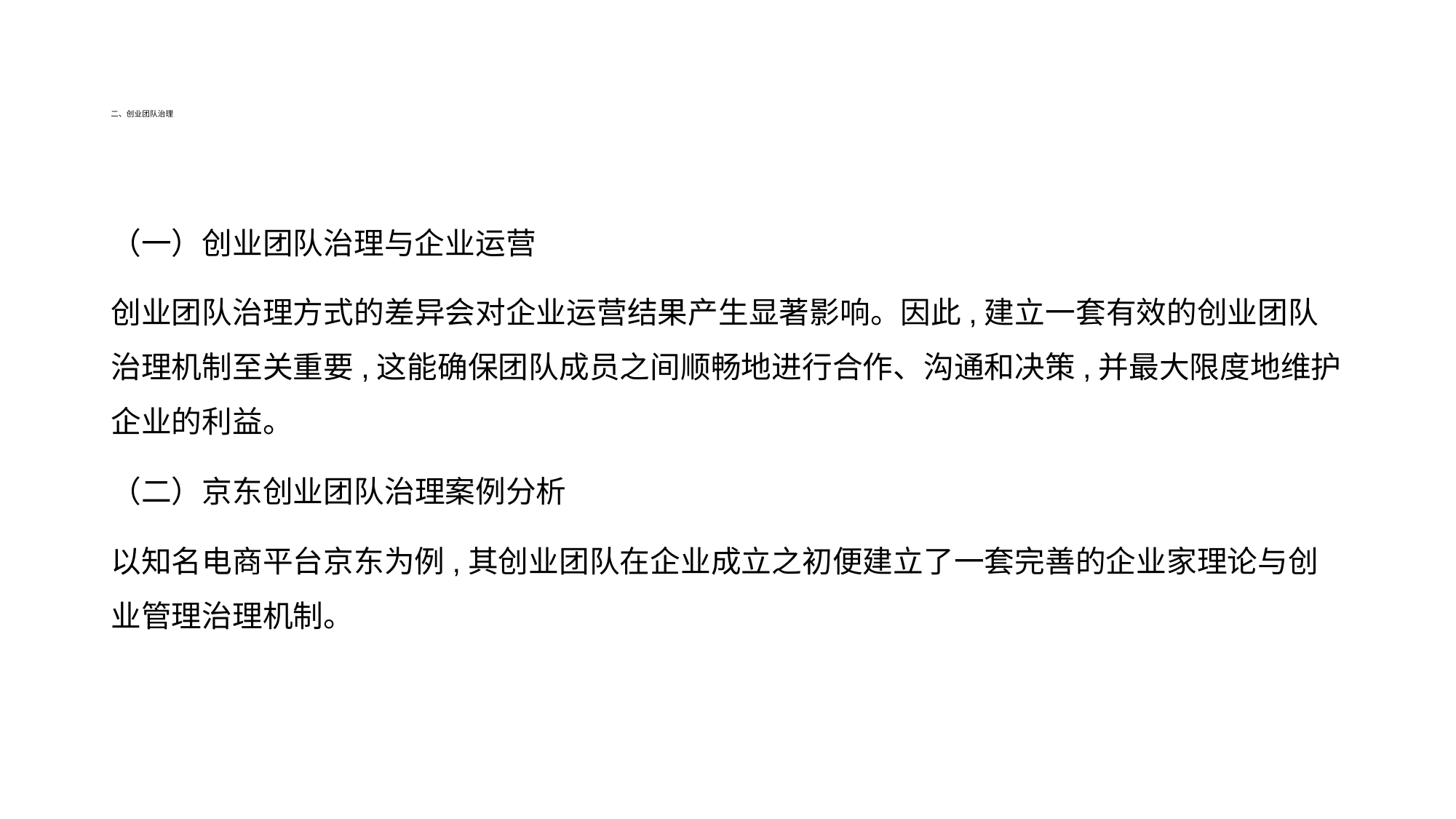

# 二、创业团队治理
（一）创业团队治理与企业运营
创业团队治理方式的差异会对企业运营结果产生显著影响。因此,建立一套有效的创业团队治理机制至关重要,这能确保团队成员之间顺畅地进行合作、沟通和决策,并最大限度地维护企业的利益。
（二）京东创业团队治理案例分析
以知名电商平台京东为例,其创业团队在企业成立之初便建立了一套完善的企业家理论与创业管理治理机制。